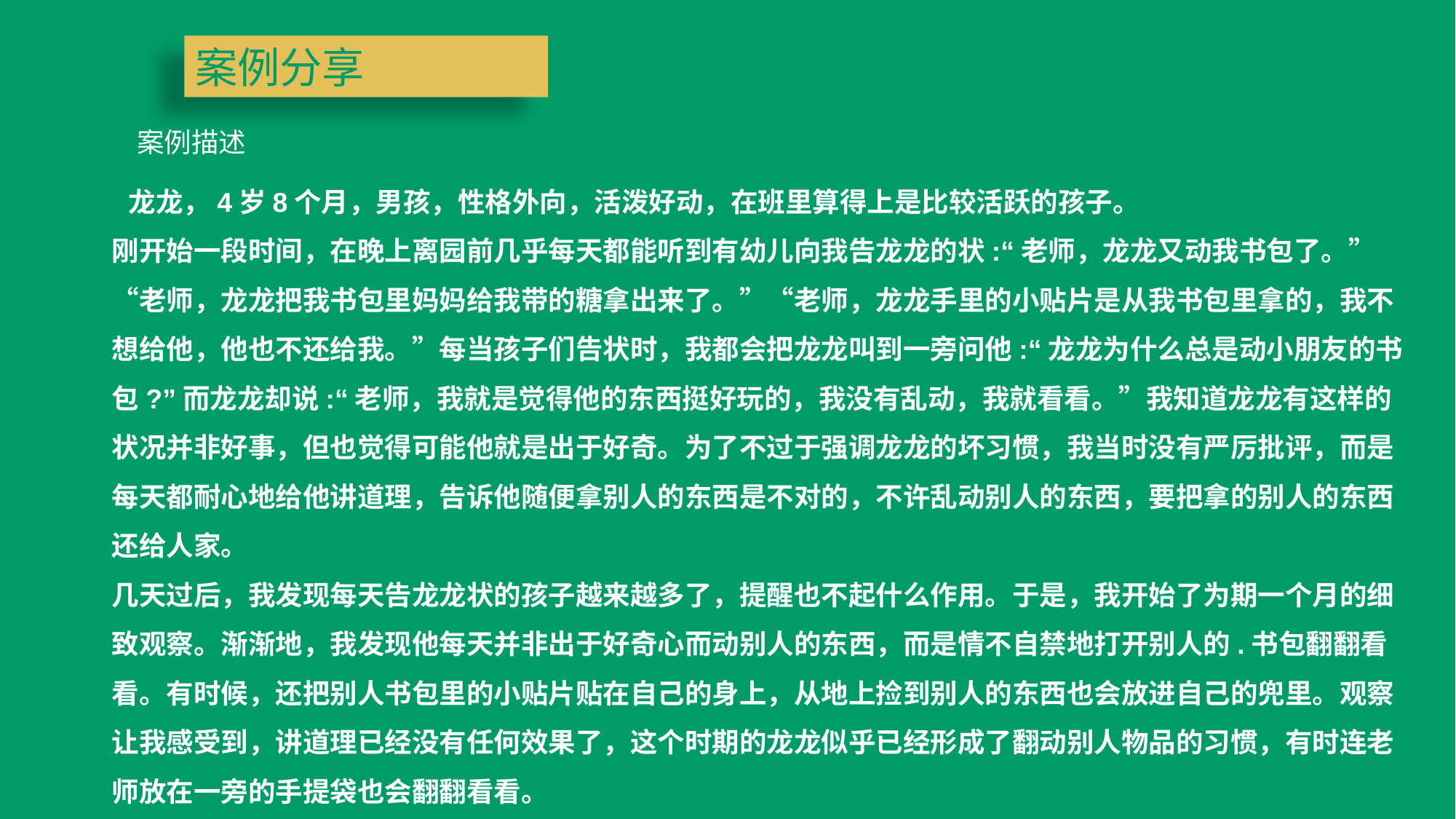

案例分享

案例描述
  龙龙，4岁8个月，男孩，性格外向，活泼好动，在班里算得上是比较活跃的孩子。
刚开始一段时间，在晚上离园前几乎每天都能听到有幼儿向我告龙龙的状:“老师，龙龙又动我书包了。”“老师，龙龙把我书包里妈妈给我带的糖拿出来了。”“老师，龙龙手里的小贴片是从我书包里拿的，我不想给他，他也不还给我。”每当孩子们告状时，我都会把龙龙叫到一旁问他:“龙龙为什么总是动小朋友的书包?”而龙龙却说:“老师，我就是觉得他的东西挺好玩的，我没有乱动，我就看看。”我知道龙龙有这样的状况并非好事，但也觉得可能他就是出于好奇。为了不过于强调龙龙的坏习惯，我当时没有严厉批评，而是每天都耐心地给他讲道理，告诉他随便拿别人的东西是不对的，不许乱动别人的东西，要把拿的别人的东西还给人家。
几天过后，我发现每天告龙龙状的孩子越来越多了，提醒也不起什么作用。于是，我开始了为期一个月的细致观察。渐渐地，我发现他每天并非出于好奇心而动别人的东西，而是情不自禁地打开别人的.书包翻翻看看。有时候，还把别人书包里的小贴片贴在自己的身上，从地上捡到别人的东西也会放进自己的兜里。观察让我感受到，讲道理已经没有任何效果了，这个时期的龙龙似乎已经形成了翻动别人物品的习惯，有时连老师放在一旁的手提袋也会翻翻看看。